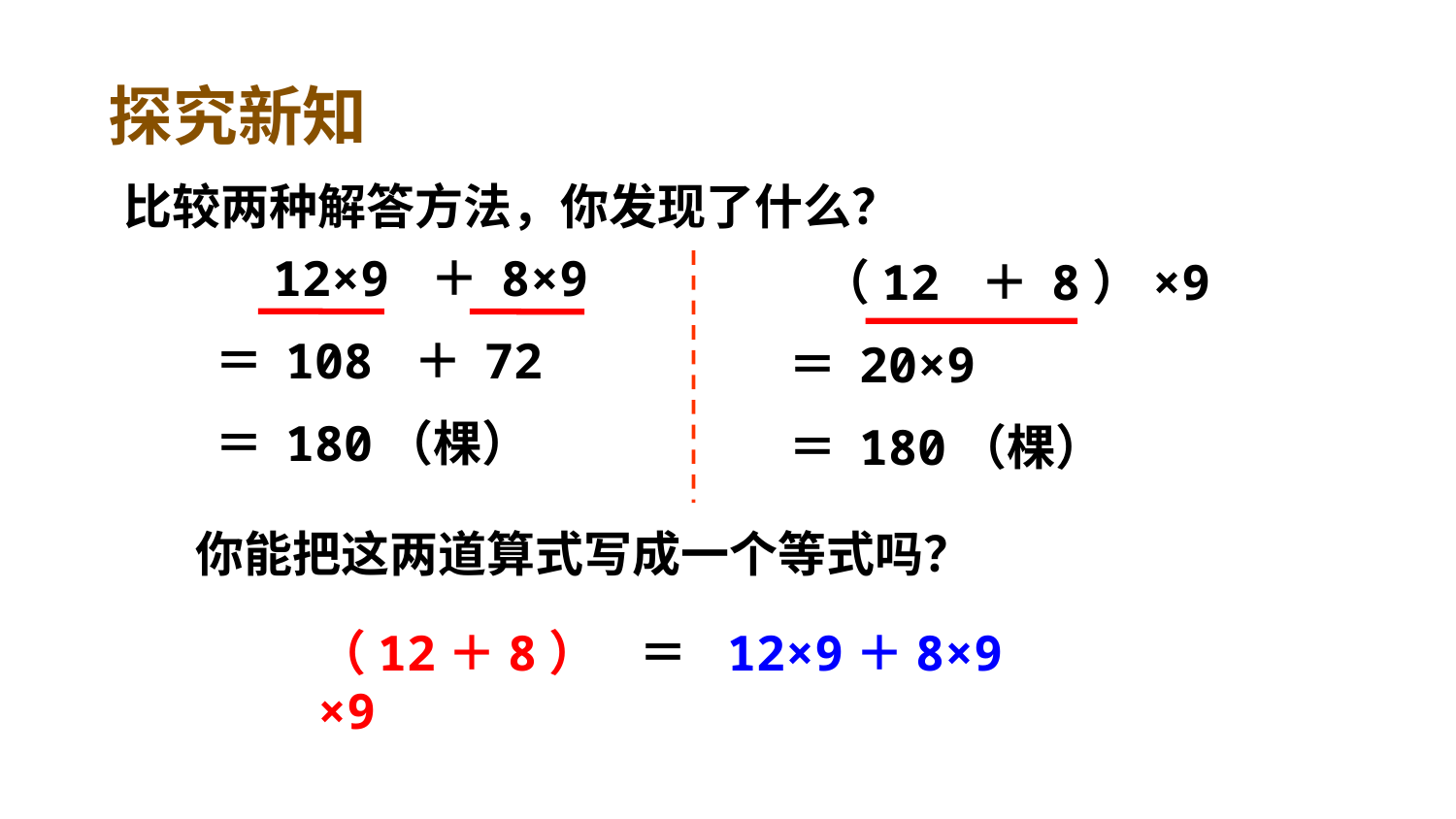

探究新知
比较两种解答方法，你发现了什么？
  12×9 ＋ 8×9
＝ 108 ＋ 72
＝ 180（棵）

  （12 ＋ 8）×9
＝ 20×9
＝ 180（棵）

你能把这两道算式写成一个等式吗？
  12×9＋8×9
（12＋8）×9
＝